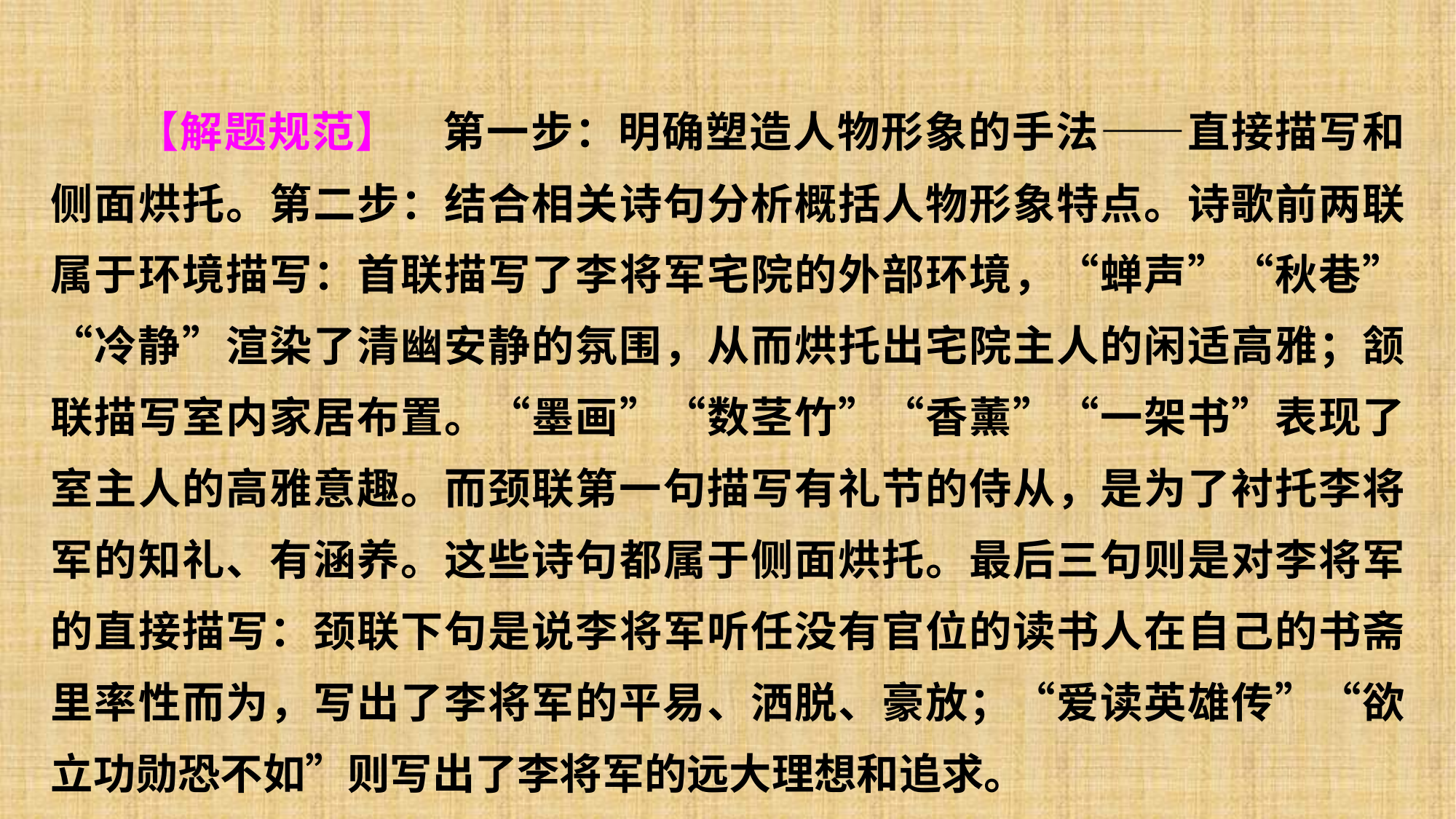

【解题规范】　第一步：明确塑造人物形象的手法——直接描写和侧面烘托。第二步：结合相关诗句分析概括人物形象特点。诗歌前两联属于环境描写：首联描写了李将军宅院的外部环境，“蝉声”“秋巷”“冷静”渲染了清幽安静的氛围，从而烘托出宅院主人的闲适高雅；颔联描写室内家居布置。“墨画”“数茎竹”“香薰”“一架书”表现了室主人的高雅意趣。而颈联第一句描写有礼节的侍从，是为了衬托李将军的知礼、有涵养。这些诗句都属于侧面烘托。最后三句则是对李将军的直接描写：颈联下句是说李将军听任没有官位的读书人在自己的书斋里率性而为，写出了李将军的平易、洒脱、豪放；“爱读英雄传”“欲立功勋恐不如”则写出了李将军的远大理想和追求。